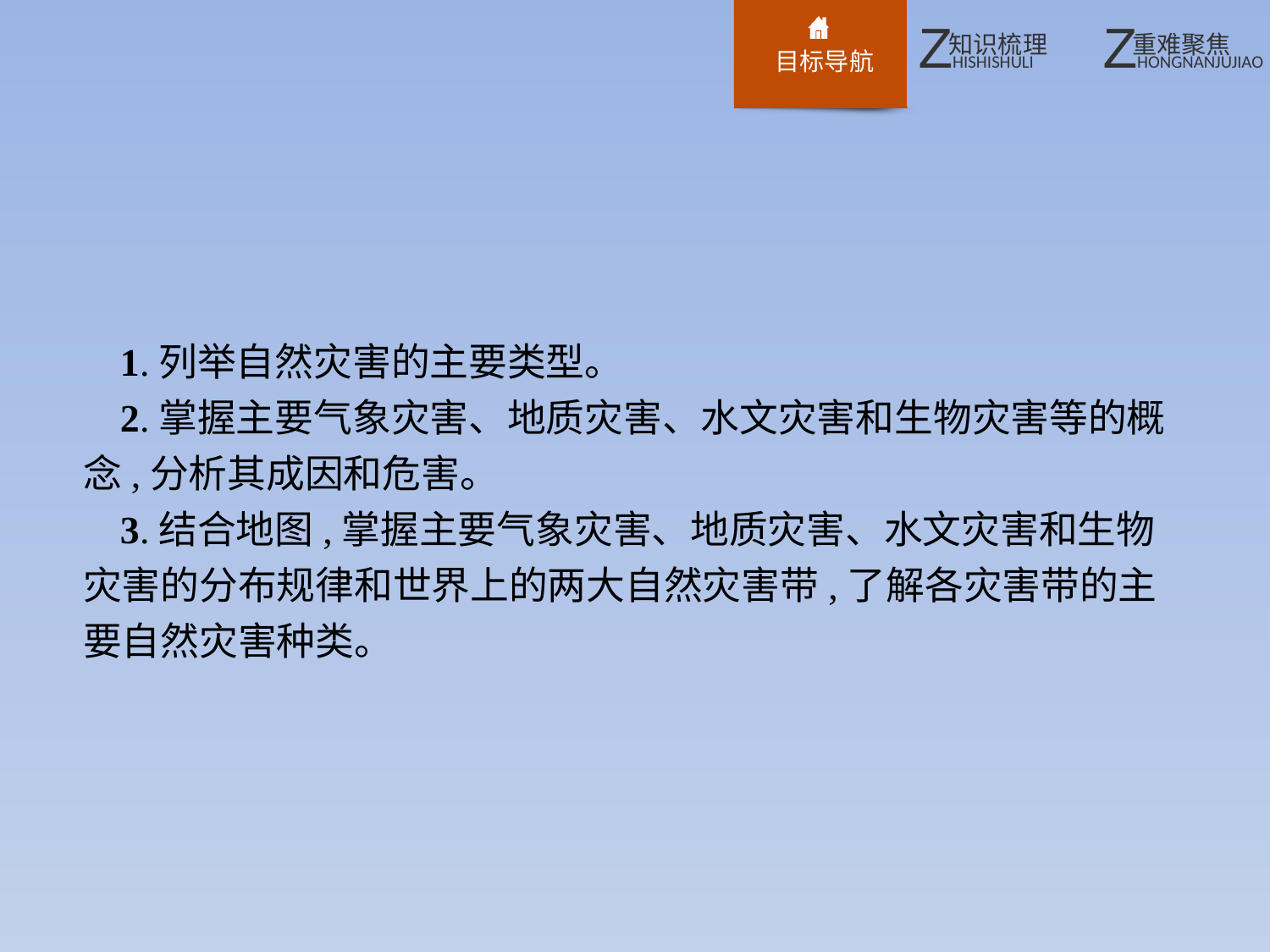

1.列举自然灾害的主要类型。
2.掌握主要气象灾害、地质灾害、水文灾害和生物灾害等的概念,分析其成因和危害。
3.结合地图,掌握主要气象灾害、地质灾害、水文灾害和生物灾害的分布规律和世界上的两大自然灾害带,了解各灾害带的主要自然灾害种类。